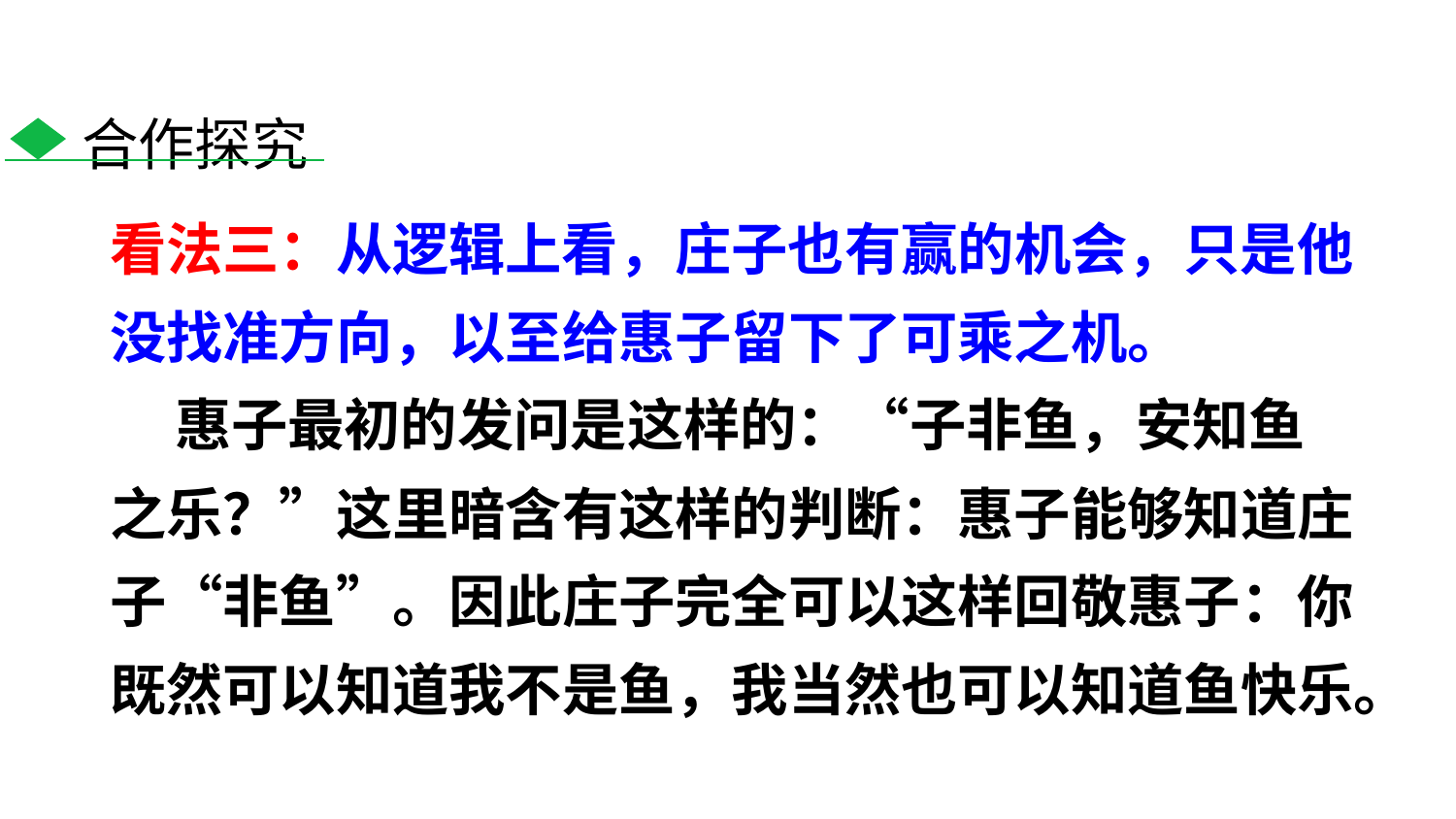

合作探究

看法三：从逻辑上看，庄子也有赢的机会，只是他没找准方向，以至给惠子留下了可乘之机。
    惠子最初的发问是这样的：“子非鱼，安知鱼之乐？”这里暗含有这样的判断：惠子能够知道庄子“非鱼”。因此庄子完全可以这样回敬惠子：你既然可以知道我不是鱼，我当然也可以知道鱼快乐。